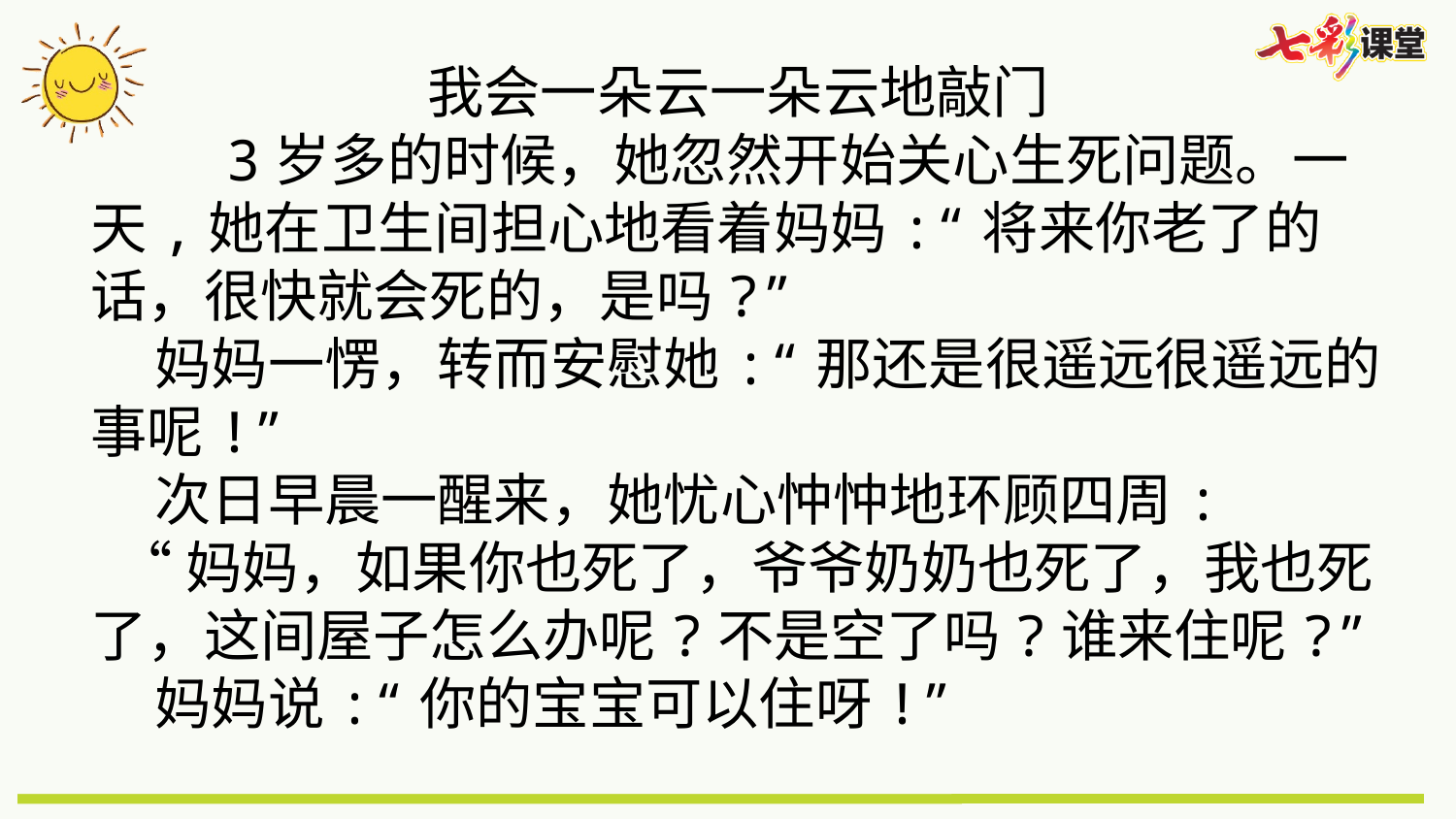

我会一朵云一朵云地敲门
    3岁多的时候，她忽然开始关心生死问题。一天,她在卫生间担心地看着妈妈:“将来你老了的话，很快就会死的，是吗?”
    妈妈一愣，转而安慰她:“那还是很遥远很遥远的事呢!”
    次日早晨一醒来，她忧心忡忡地环顾四周:
  “妈妈，如果你也死了，爷爷奶奶也死了，我也死了，这间屋子怎么办呢?不是空了吗?谁来住呢?”
    妈妈说:“你的宝宝可以住呀!”